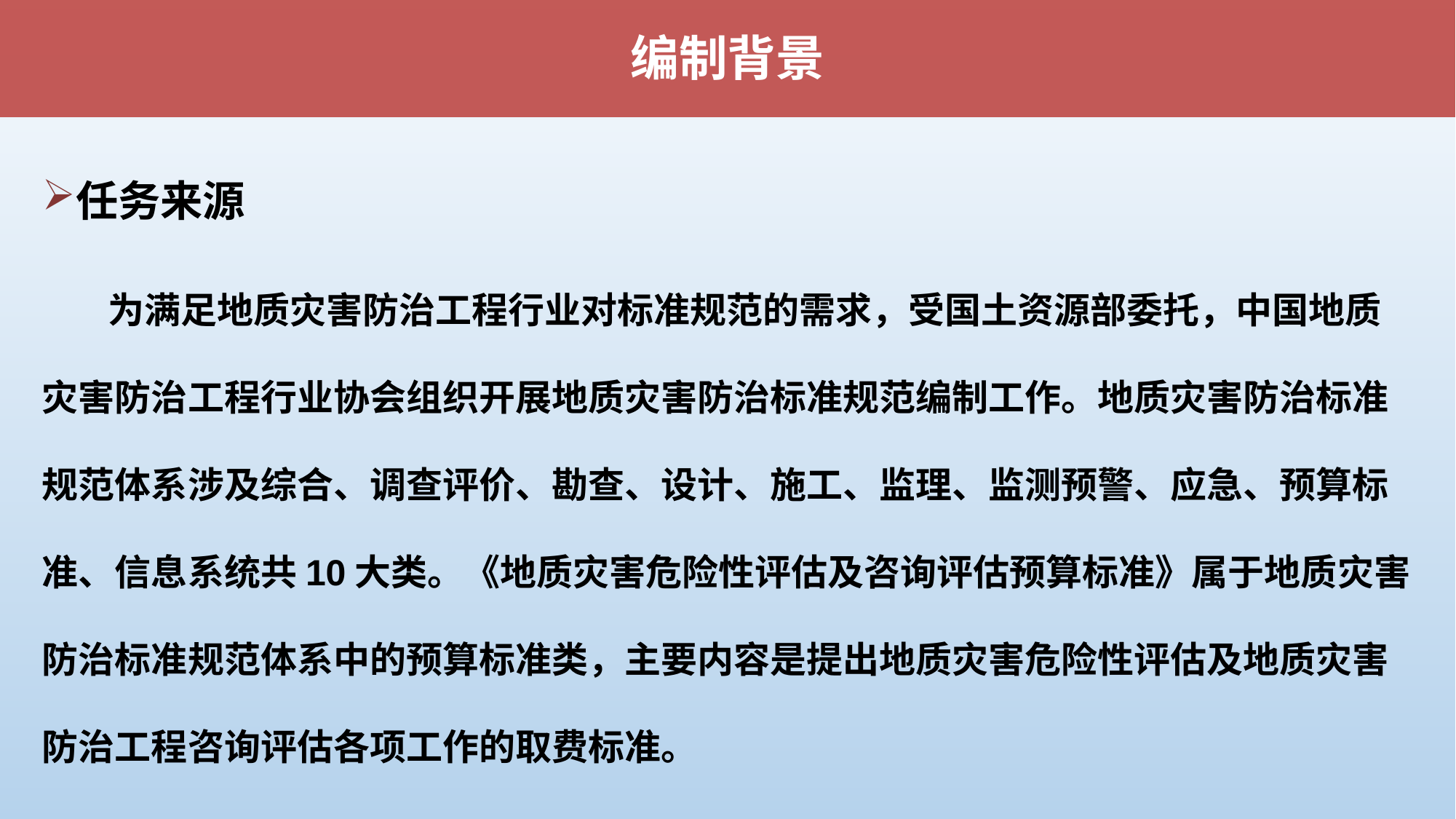

编制背景
任务来源
       为满足地质灾害防治工程行业对标准规范的需求，受国土资源部委托，中国地质灾害防治工程行业协会组织开展地质灾害防治标准规范编制工作。地质灾害防治标准规范体系涉及综合、调查评价、勘查、设计、施工、监理、监测预警、应急、预算标准、信息系统共10大类。《地质灾害危险性评估及咨询评估预算标准》属于地质灾害防治标准规范体系中的预算标准类，主要内容是提出地质灾害危险性评估及地质灾害防治工程咨询评估各项工作的取费标准。